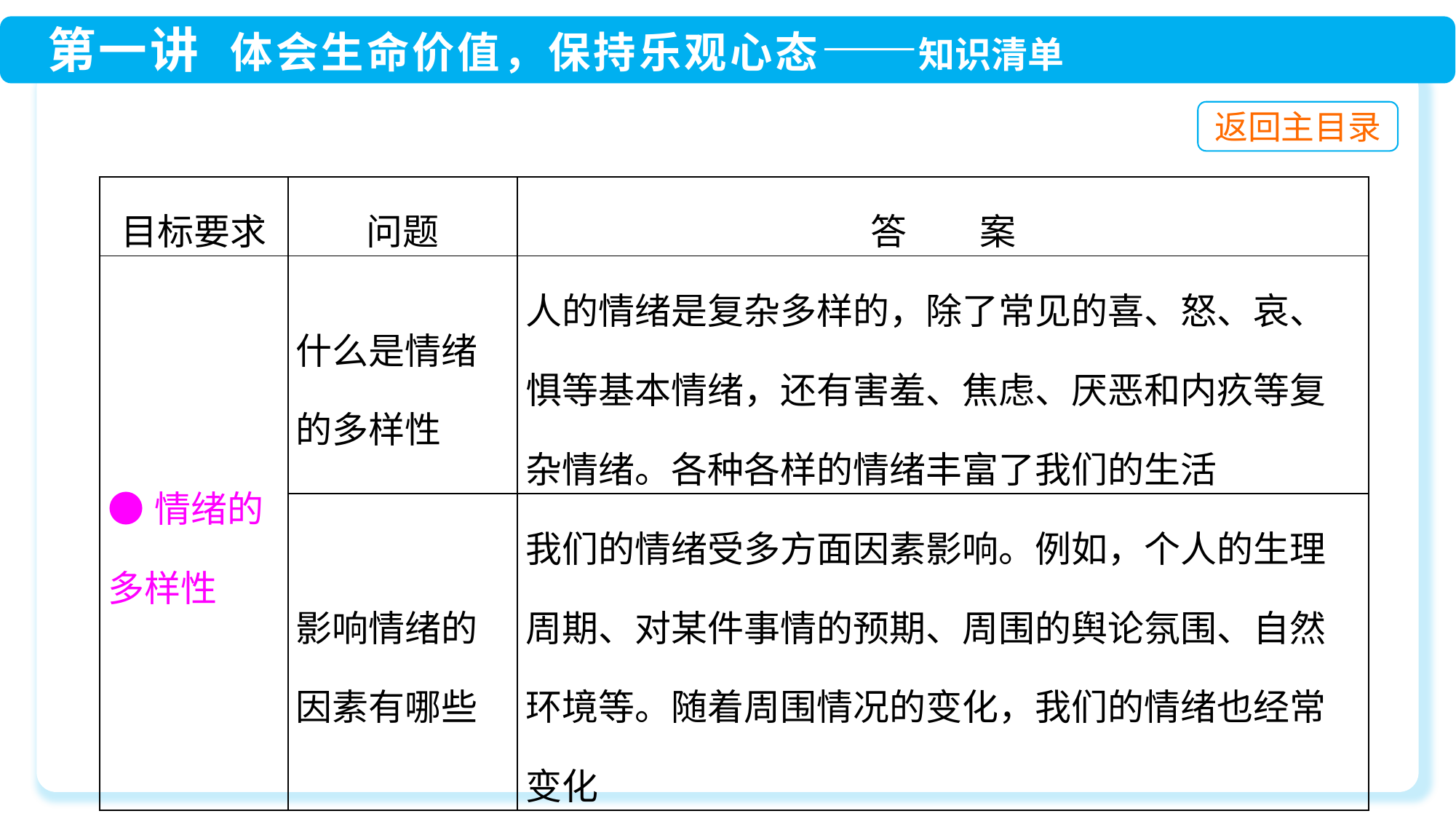

| 目标要求 | 问题 | 答　　案 |
| --- | --- | --- |
| ●情绪的多样性 | 什么是情绪的多样性 | 人的情绪是复杂多样的，除了常见的喜、怒、哀、惧等基本情绪，还有害羞、焦虑、厌恶和内疚等复杂情绪。各种各样的情绪丰富了我们的生活 |
|  | 影响情绪的因素有哪些 | 我们的情绪受多方面因素影响。例如，个人的生理周期、对某件事情的预期、周围的舆论氛围、自然环境等。随着周围情况的变化，我们的情绪也经常变化 |